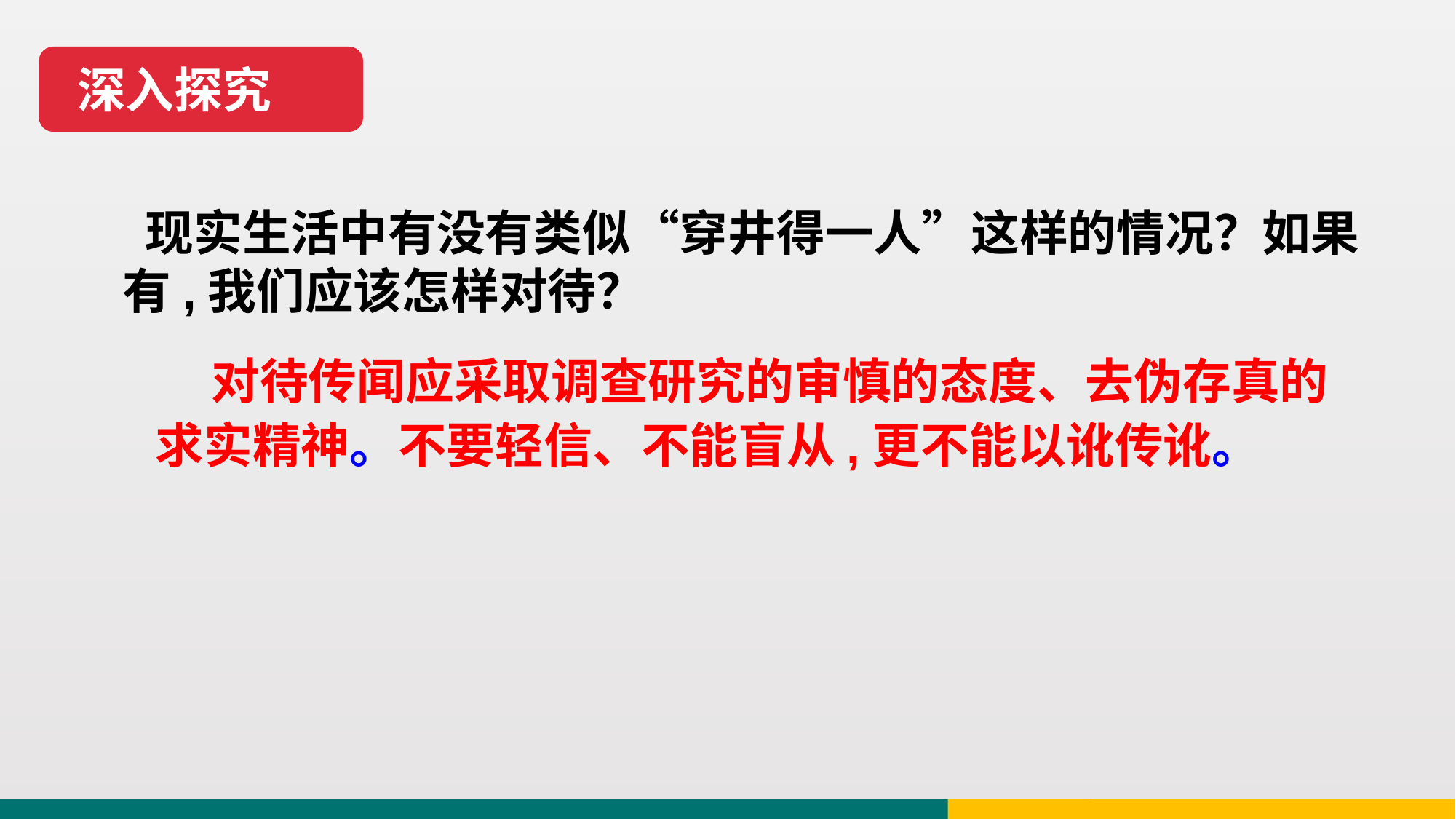

深入探究
 现实生活中有没有类似“穿井得一人”这样的情况？如果有,我们应该怎样对待？
    对待传闻应采取调查研究的审慎的态度、去伪存真的求实精神。不要轻信、不能盲从,更不能以讹传讹。